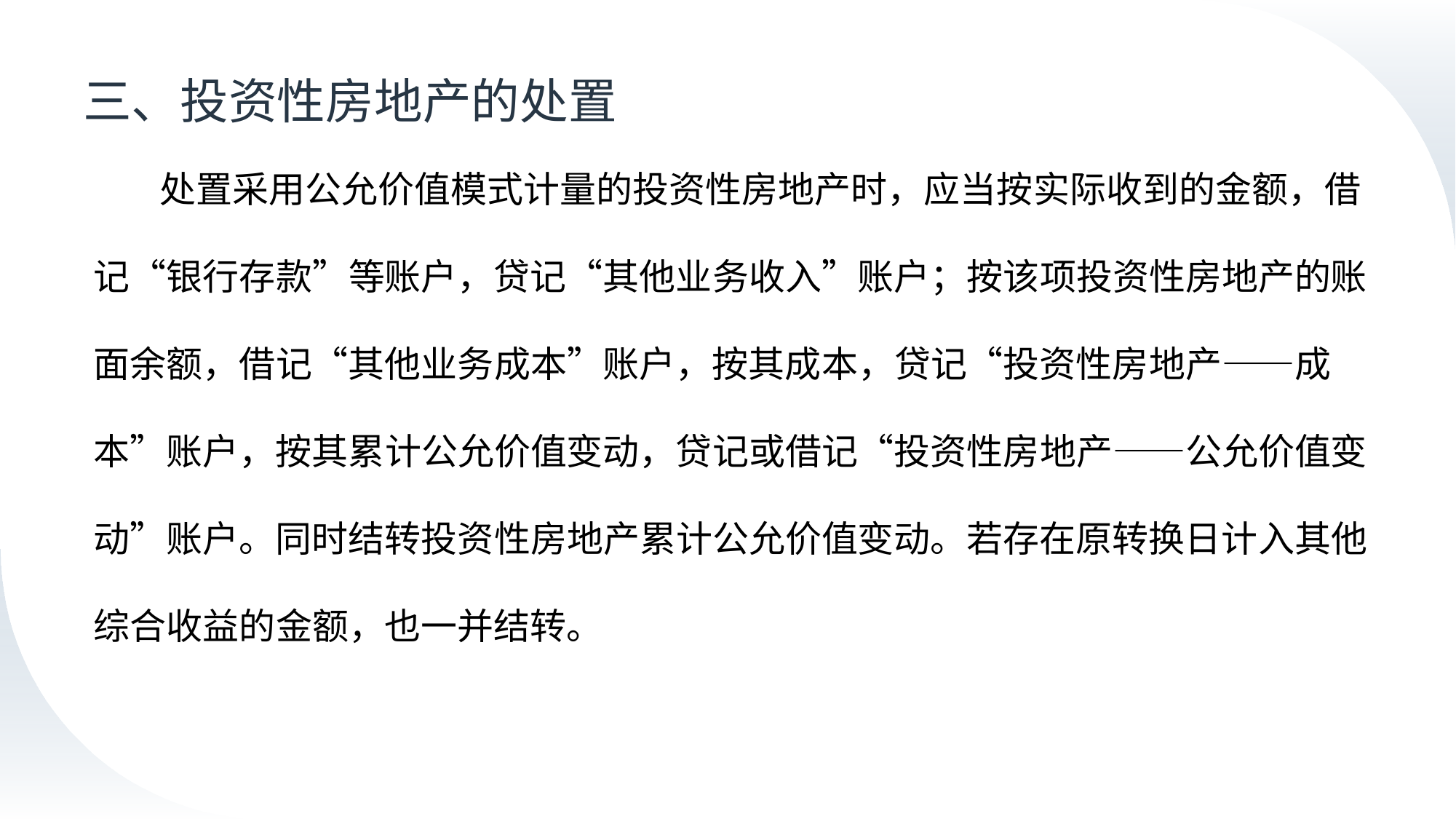

# 三、投资性房地产的处置
       处置采用公允价值模式计量的投资性房地产时，应当按实际收到的金额，借记“银行存款”等账户，贷记“其他业务收入”账户；按该项投资性房地产的账面余额，借记“其他业务成本”账户，按其成本，贷记“投资性房地产——成本”账户，按其累计公允价值变动，贷记或借记“投资性房地产——公允价值变动”账户。同时结转投资性房地产累计公允价值变动。若存在原转换日计入其他综合收益的金额，也一并结转。